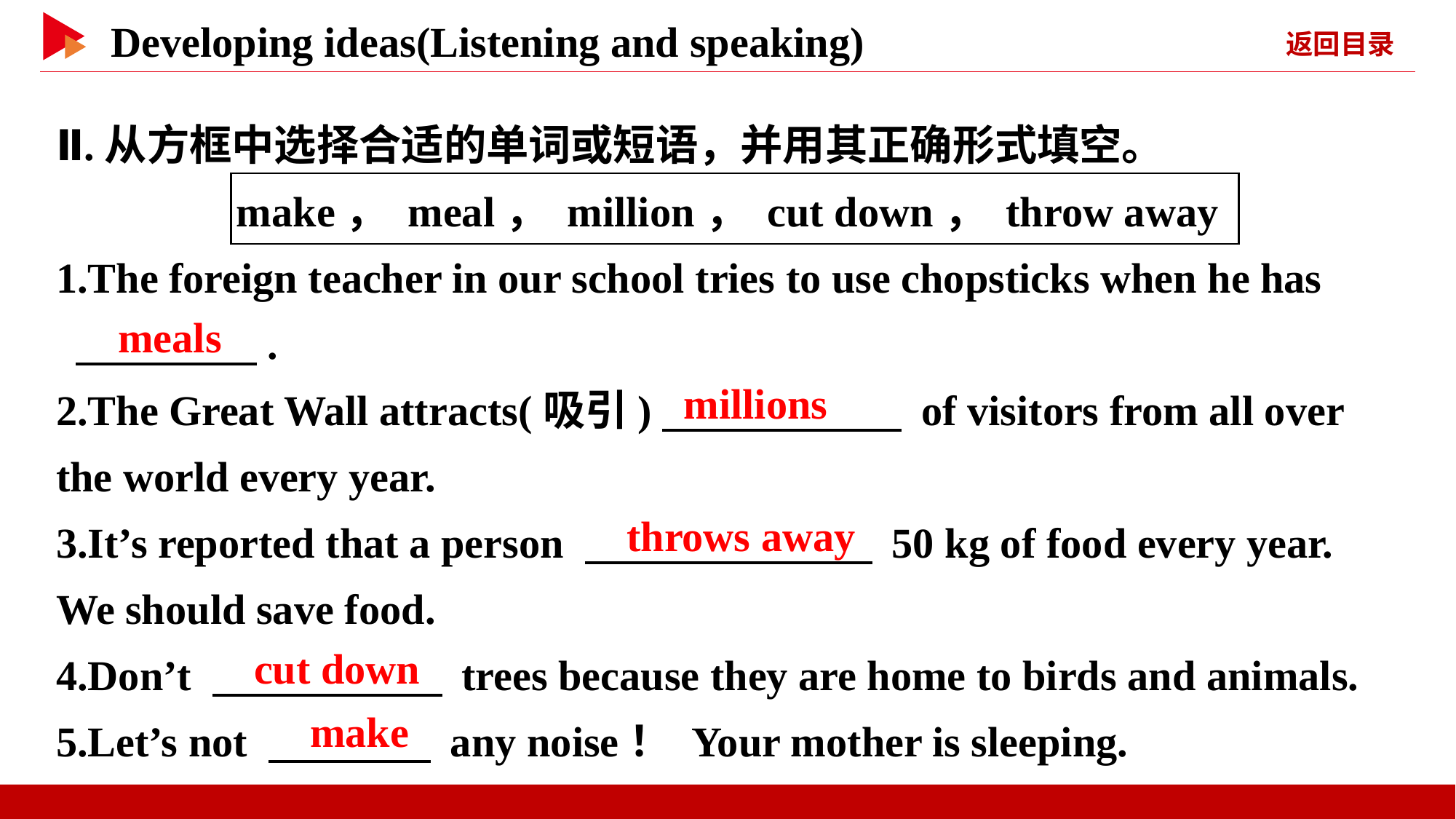

Ⅱ.从方框中选择合适的单词或短语，并用其正确形式填空。
make， meal， million， cut down， throw away
1.The foreign teacher in our school tries to use chopsticks when he has
 　          　.
2.The Great Wall attracts(吸引)　                　 of visitors from all over the world every year.
3.It’s reported that a person 　                     　 50 kg of food every year. We should save food.
4.Don’t 　               　 trees because they are home to birds and animals.
5.Let’s not 　        　 any noise！ Your mother is sleeping.

　meals
　millions
　throws away
　cut down
　make